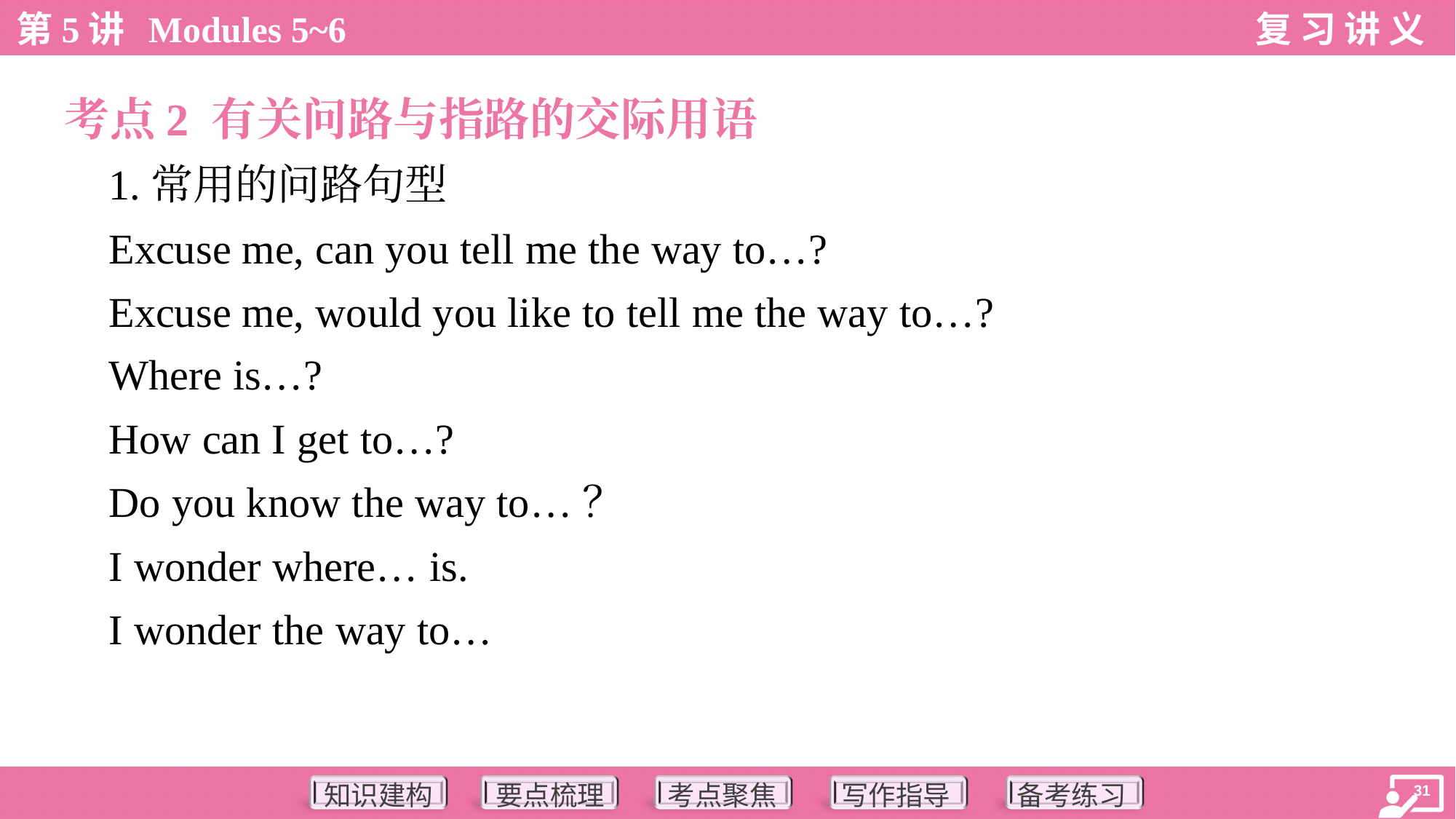

考点2 有关问路与指路的交际用语
    1.常用的问路句型
    Excuse me, can you tell me the way to…?
    Excuse me, would you like to tell me the way to…?
    Where is…?
    How can I get to…?
    Do you know the way to…？
    I wonder where… is.
    I wonder the way to…